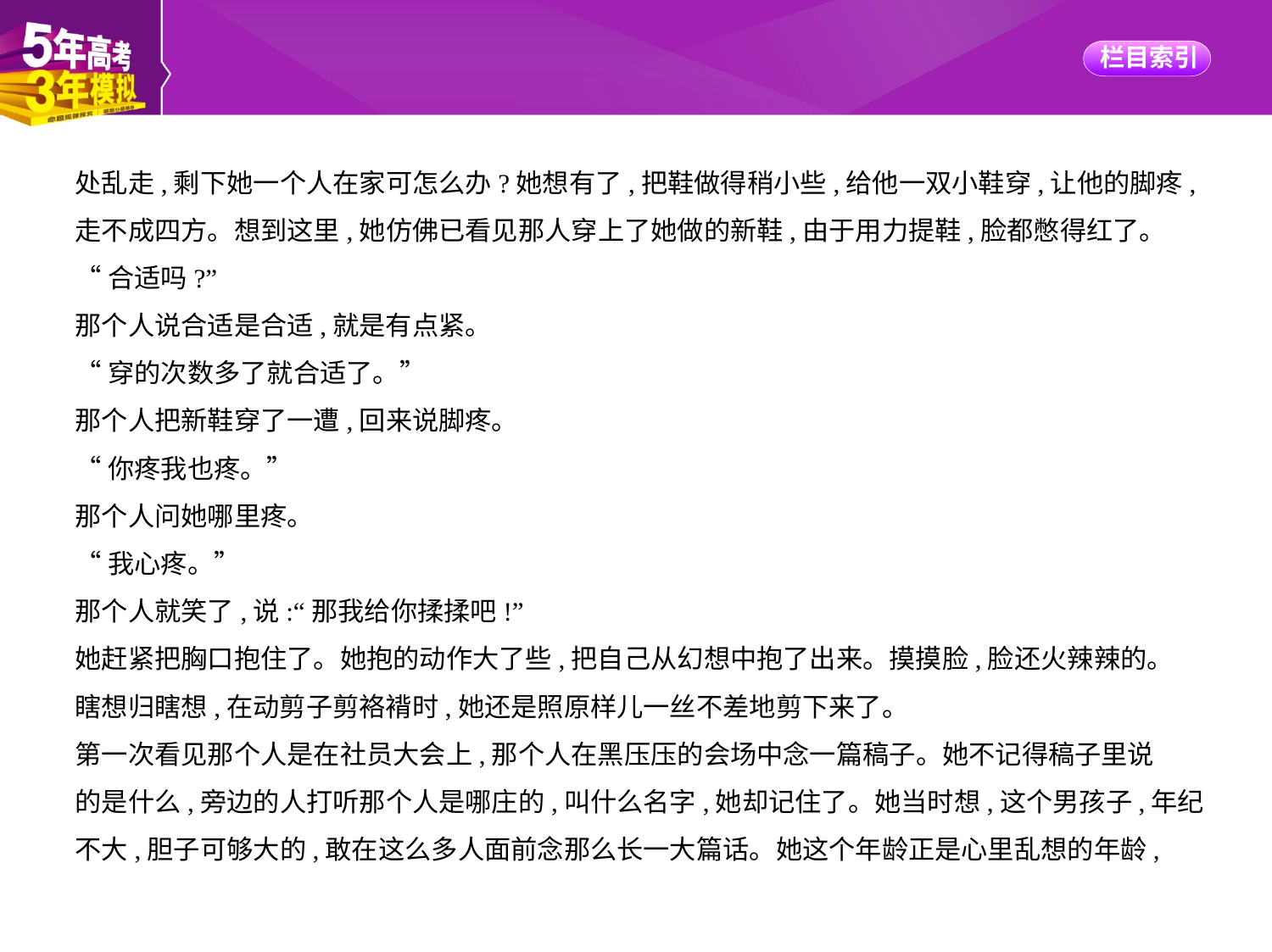

处乱走,剩下她一个人在家可怎么办?她想有了,把鞋做得稍小些,给他一双小鞋穿,让他的脚疼,
走不成四方。想到这里,她仿佛已看见那人穿上了她做的新鞋,由于用力提鞋,脸都憋得红了。
“合适吗?”
那个人说合适是合适,就是有点紧。
“穿的次数多了就合适了。”
那个人把新鞋穿了一遭,回来说脚疼。
“你疼我也疼。”
那个人问她哪里疼。
“我心疼。”
那个人就笑了,说:“那我给你揉揉吧!”
她赶紧把胸口抱住了。她抱的动作大了些,把自己从幻想中抱了出来。摸摸脸,脸还火辣辣的。
瞎想归瞎想,在动剪子剪袼褙时,她还是照原样儿一丝不差地剪下来了。
第一次看见那个人是在社员大会上,那个人在黑压压的会场中念一篇稿子。她不记得稿子里说
的是什么,旁边的人打听那个人是哪庄的,叫什么名字,她却记住了。她当时想,这个男孩子,年纪
不大,胆子可够大的,敢在这么多人面前念那么长一大篇话。她这个年龄正是心里乱想的年龄,